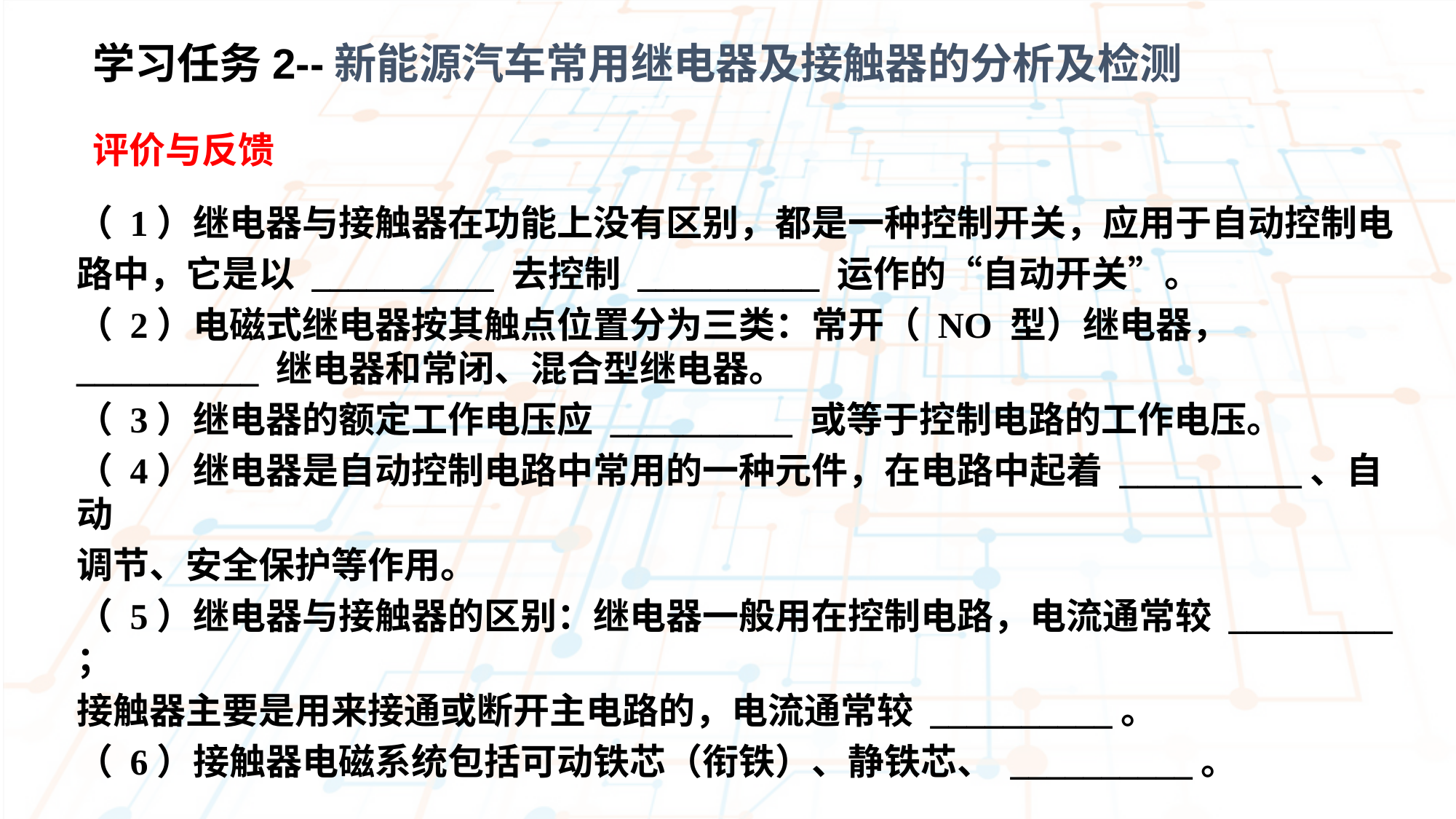

学习任务2--新能源汽车常用继电器及接触器的分析及检测
评价与反馈

（ 1）继电器与接触器在功能上没有区别，都是一种控制开关，应用于自动控制电
路中，它是以 __________ 去控制 __________ 运作的“自动开关”。
（ 2）电磁式继电器按其触点位置分为三类：常开（ NO 型）继电器， __________ 继电器和常闭、混合型继电器。
（ 3）继电器的额定工作电压应 __________ 或等于控制电路的工作电压。
（ 4）继电器是自动控制电路中常用的一种元件，在电路中起着 __________、自动
调节、安全保护等作用。
（ 5）继电器与接触器的区别：继电器一般用在控制电路，电流通常较 _________ ；
接触器主要是用来接通或断开主电路的，电流通常较 __________。
（ 6）接触器电磁系统包括可动铁芯（衔铁）、静铁芯、 __________。